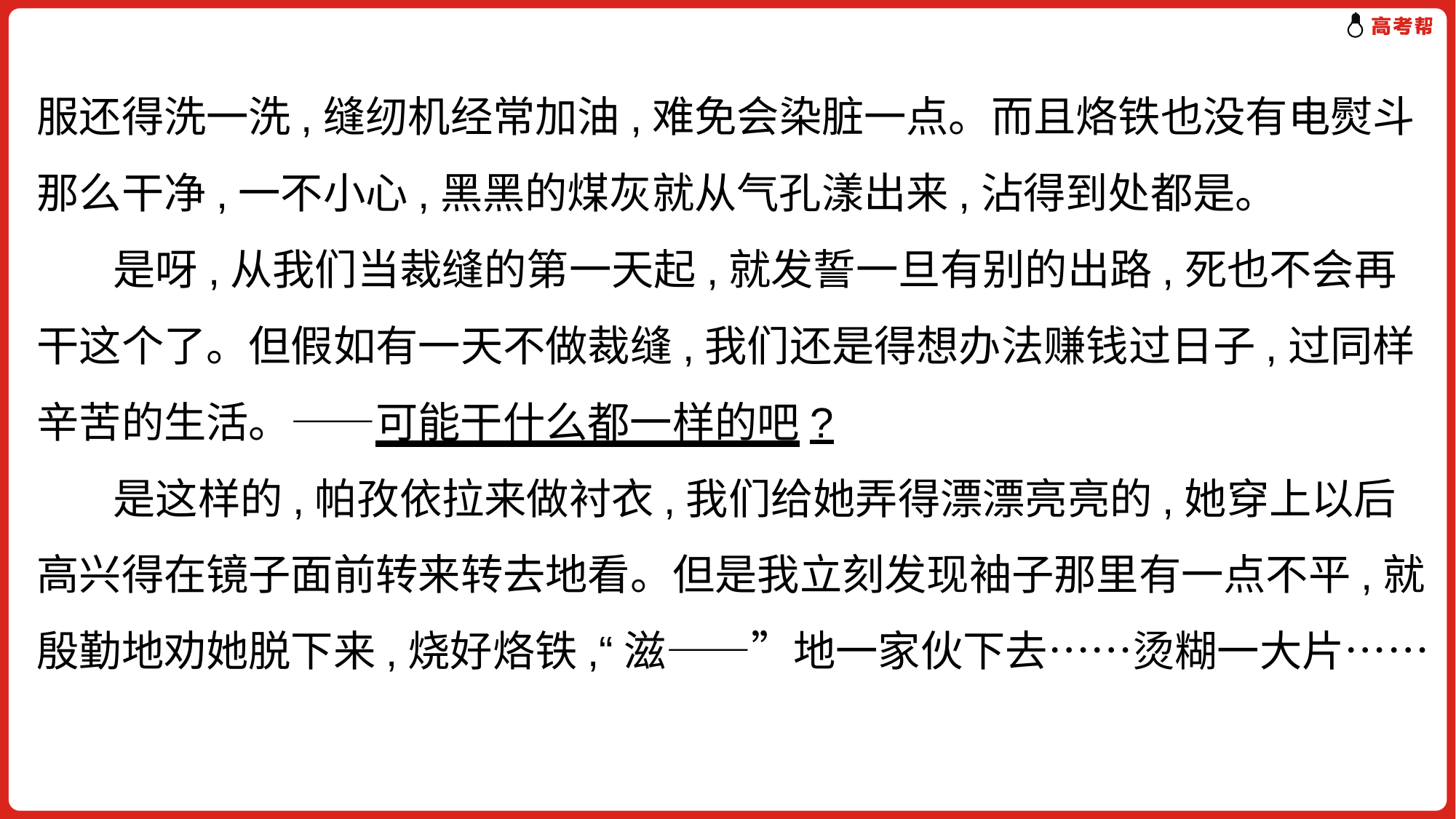

服还得洗一洗,缝纫机经常加油,难免会染脏一点。而且烙铁也没有电熨斗那么干净,一不小心,黑黑的煤灰就从气孔漾出来,沾得到处都是。
       是呀,从我们当裁缝的第一天起,就发誓一旦有别的出路,死也不会再干这个了。但假如有一天不做裁缝,我们还是得想办法赚钱过日子,过同样辛苦的生活。——可能干什么都一样的吧?
       是这样的,帕孜依拉来做衬衣,我们给她弄得漂漂亮亮的,她穿上以后高兴得在镜子面前转来转去地看。但是我立刻发现袖子那里有一点不平,就殷勤地劝她脱下来,烧好烙铁,“滋——”地一家伙下去……烫糊一大片……